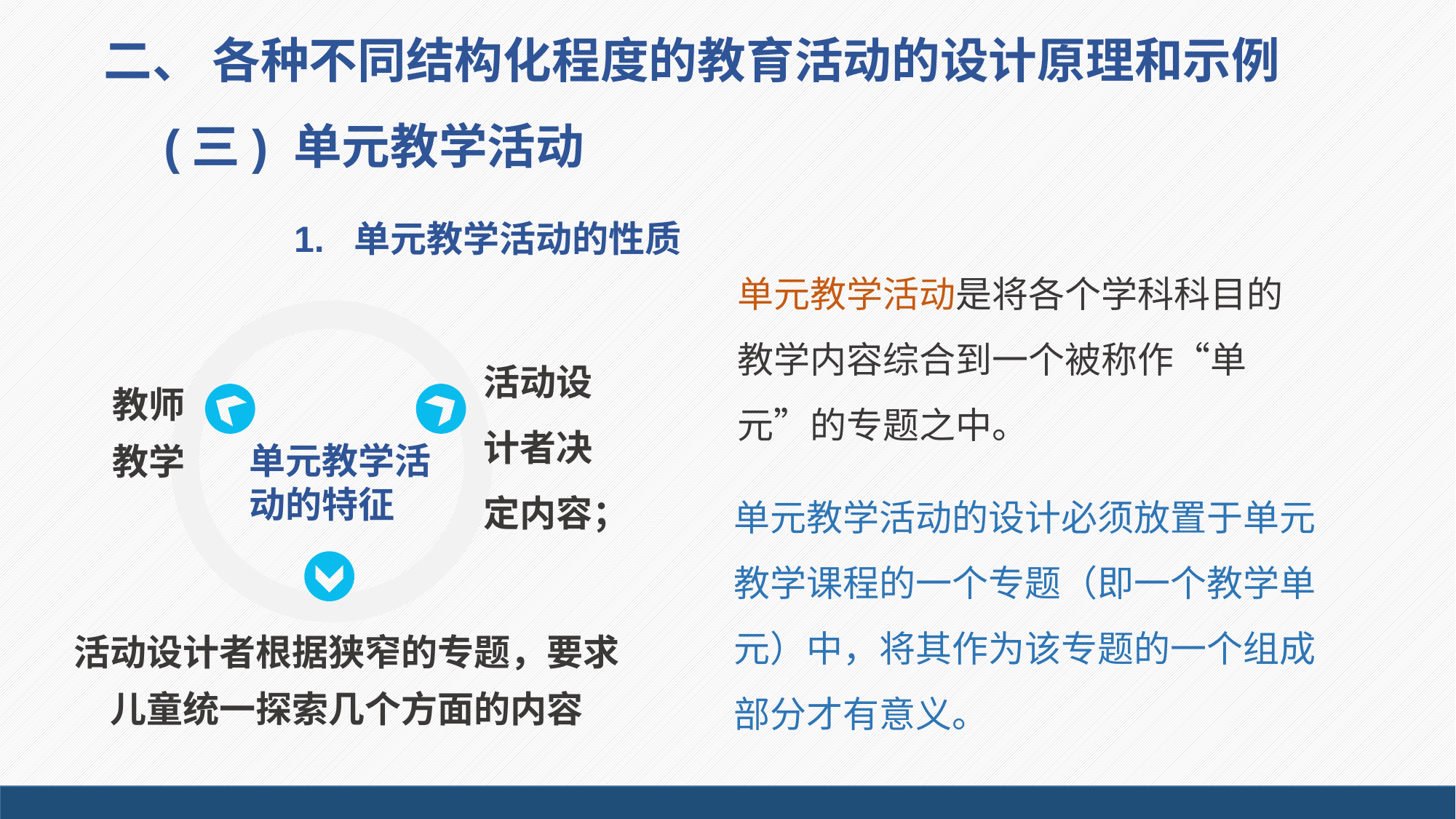

二、 各种不同结构化程度的教育活动的设计原理和示例
(三) 单元教学活动
1.  单元教学活动的性质
单元教学活动是将各个学科科目的教学内容综合到一个被称作“单元”的专题之中。

教师教学
活动设计者决定内容；

单元教学活动的特征
单元教学活动的设计必须放置于单元教学课程的一个专题（即一个教学单元）中，将其作为该专题的一个组成部分才有意义。

活动设计者根据狭窄的专题，要求儿童统一探索几个方面的内容